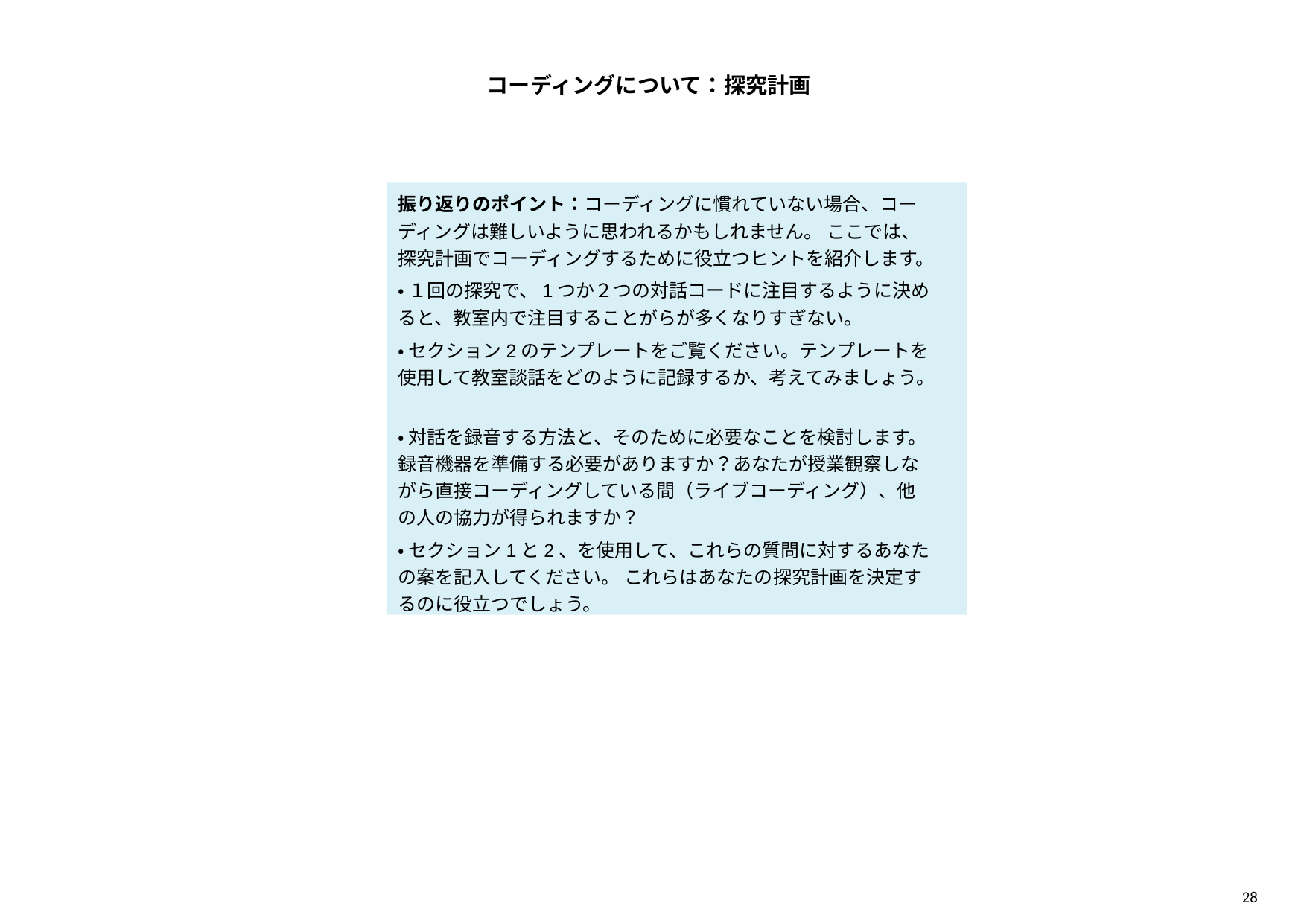

コーディングについて：探究計画
振り返りのポイント：コーディングに慣れていない場合、コーディングは難しいように思われるかもしれません。 ここでは、探究計画でコーディングするために役立つヒントを紹介します。
•１回の探究で、1つか２つの対話コードに注目するように決めると、教室内で注目することがらが多くなりすぎない。
•セクション2のテンプレートをご覧ください。テンプレートを使用して教室談話をどのように記録するか、考えてみましょう。
•対話を録音する方法と、そのために必要なことを検討します。録音機器を準備する必要がありますか？あなたが授業観察しながら直接コーディングしている間（ライブコーディング）、他の人の協力が得られますか？
•セクション1と2、を使用して、これらの質問に対するあなたの案を記入してください。 これらはあなたの探究計画を決定するのに役立つでしょう。
28